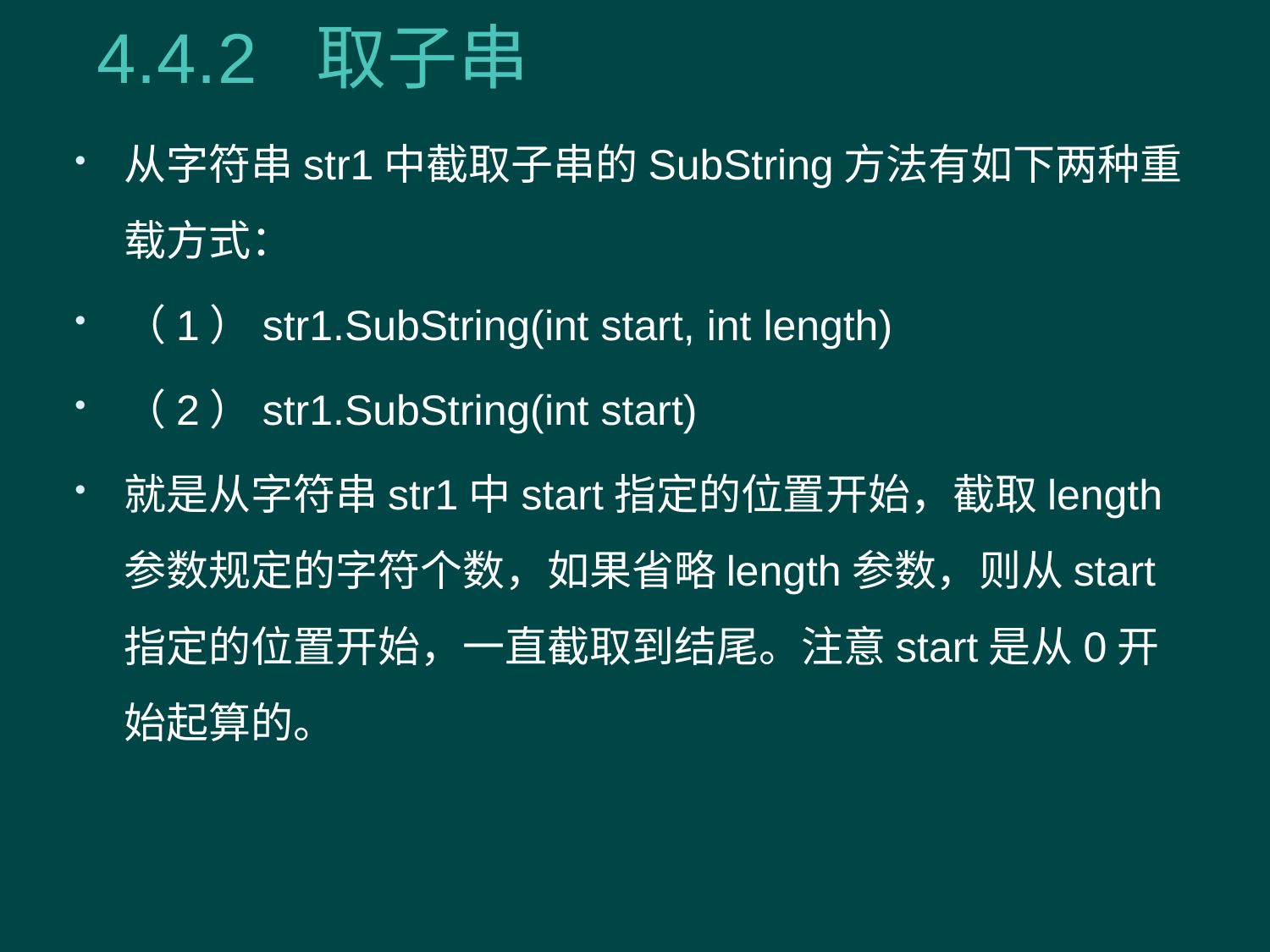

# 4.4.2  取子串
从字符串str1中截取子串的SubString方法有如下两种重载方式：
（1）str1.SubString(int start, int length)
（2）str1.SubString(int start)
就是从字符串str1中start指定的位置开始，截取length参数规定的字符个数，如果省略length参数，则从start指定的位置开始，一直截取到结尾。注意start是从0开始起算的。